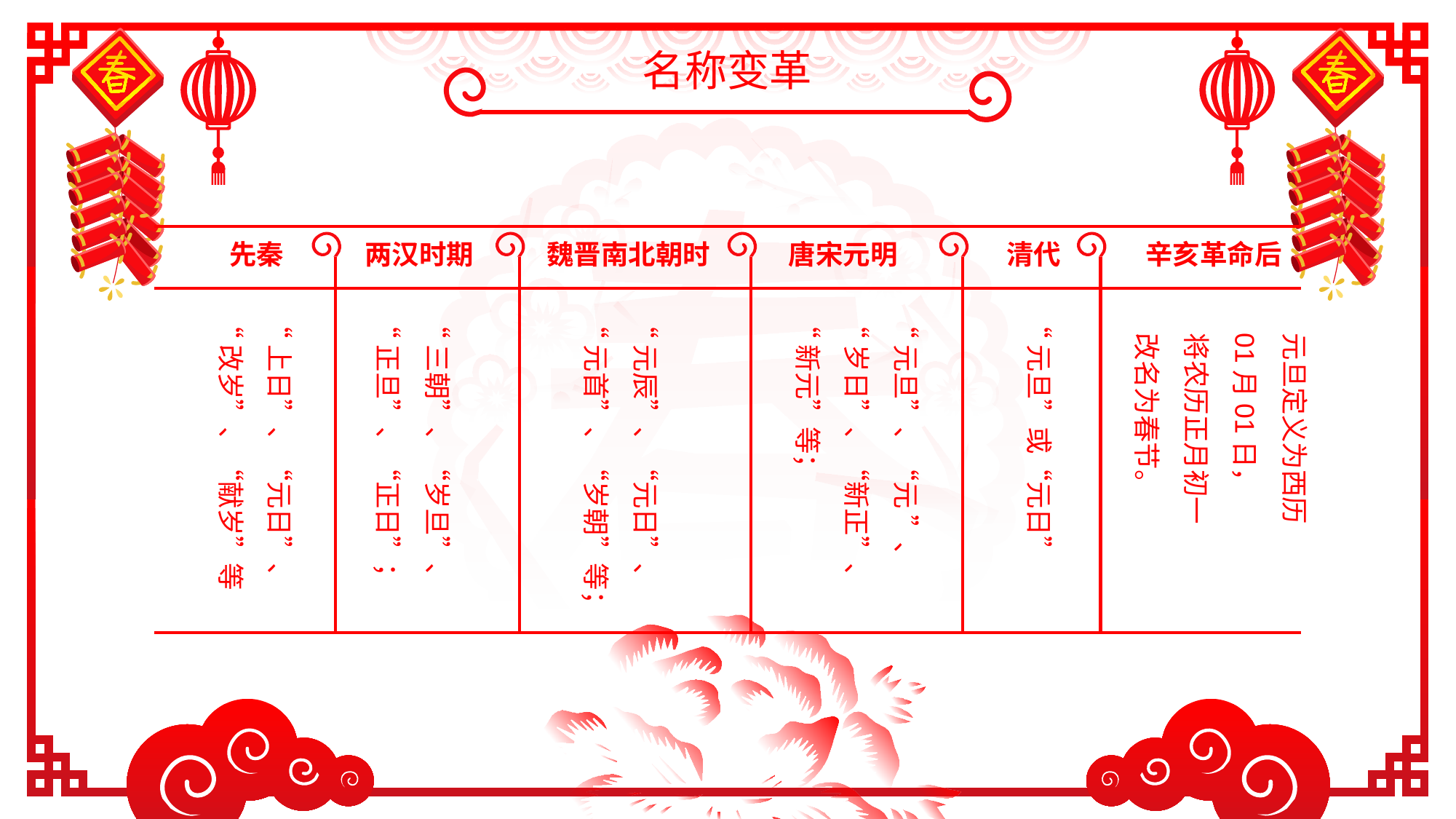

名称变革
先秦
两汉时期
魏晋南北朝时
唐宋元明
清代
辛亥革命后
“上日”、“元日”、
“改岁”、“献岁”等
“三朝”、“岁旦”、
“正旦”、“正日”；
“元辰”、“元日”、
“元首”、“岁朝”等；
“元旦”、“元 ”、
“岁日”、“新正”、
“新元”等；
“元旦”或“元日”
元旦定义为西历
01月01日，
将农历正月初一
改名为春节。